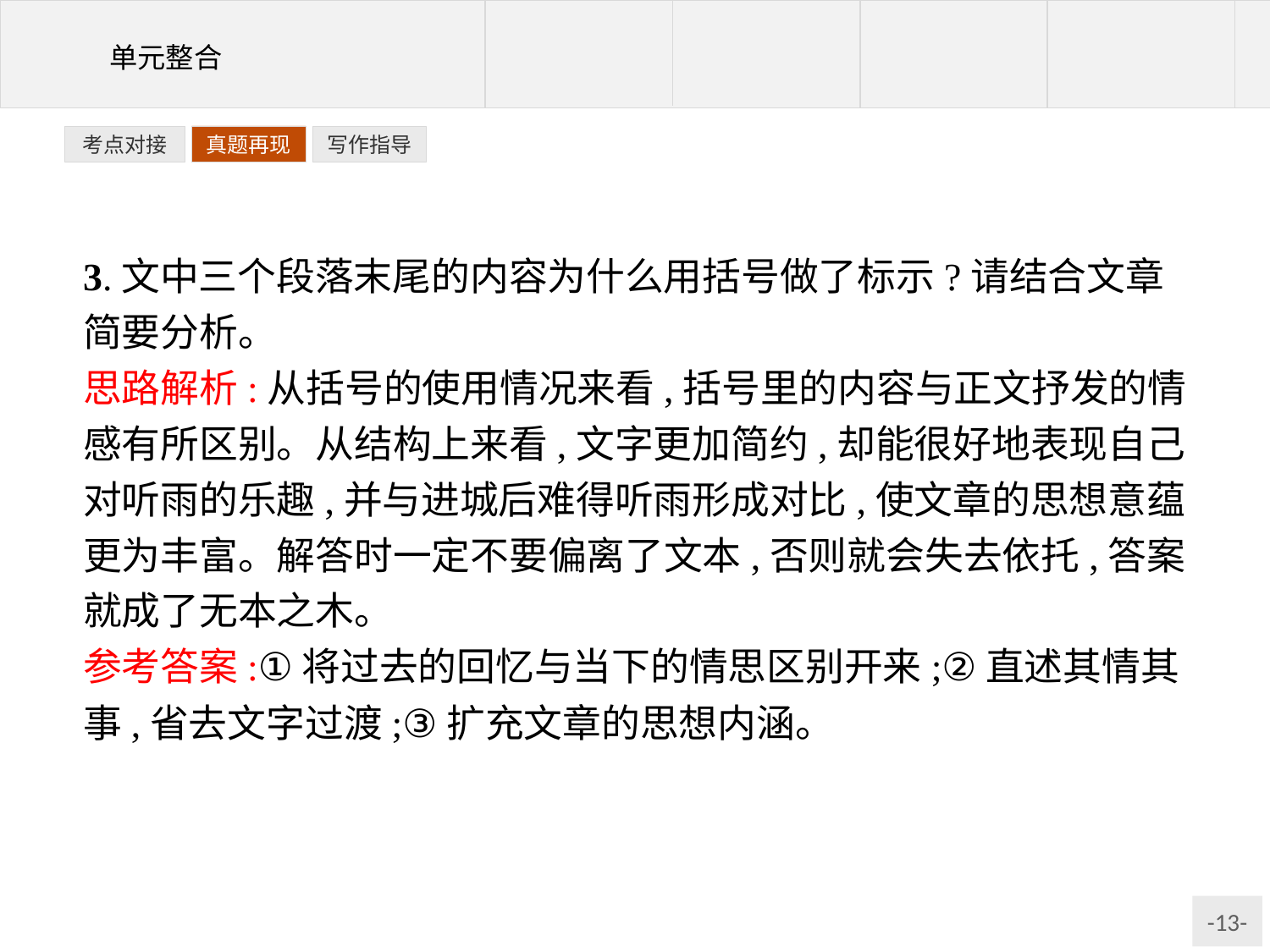

写作指导
考点对接
真题再现
3.文中三个段落末尾的内容为什么用括号做了标示?请结合文章简要分析。
思路解析:从括号的使用情况来看,括号里的内容与正文抒发的情感有所区别。从结构上来看,文字更加简约,却能很好地表现自己对听雨的乐趣,并与进城后难得听雨形成对比,使文章的思想意蕴更为丰富。解答时一定不要偏离了文本,否则就会失去依托,答案就成了无本之木。
参考答案:①将过去的回忆与当下的情思区别开来;②直述其情其事,省去文字过渡;③扩充文章的思想内涵。